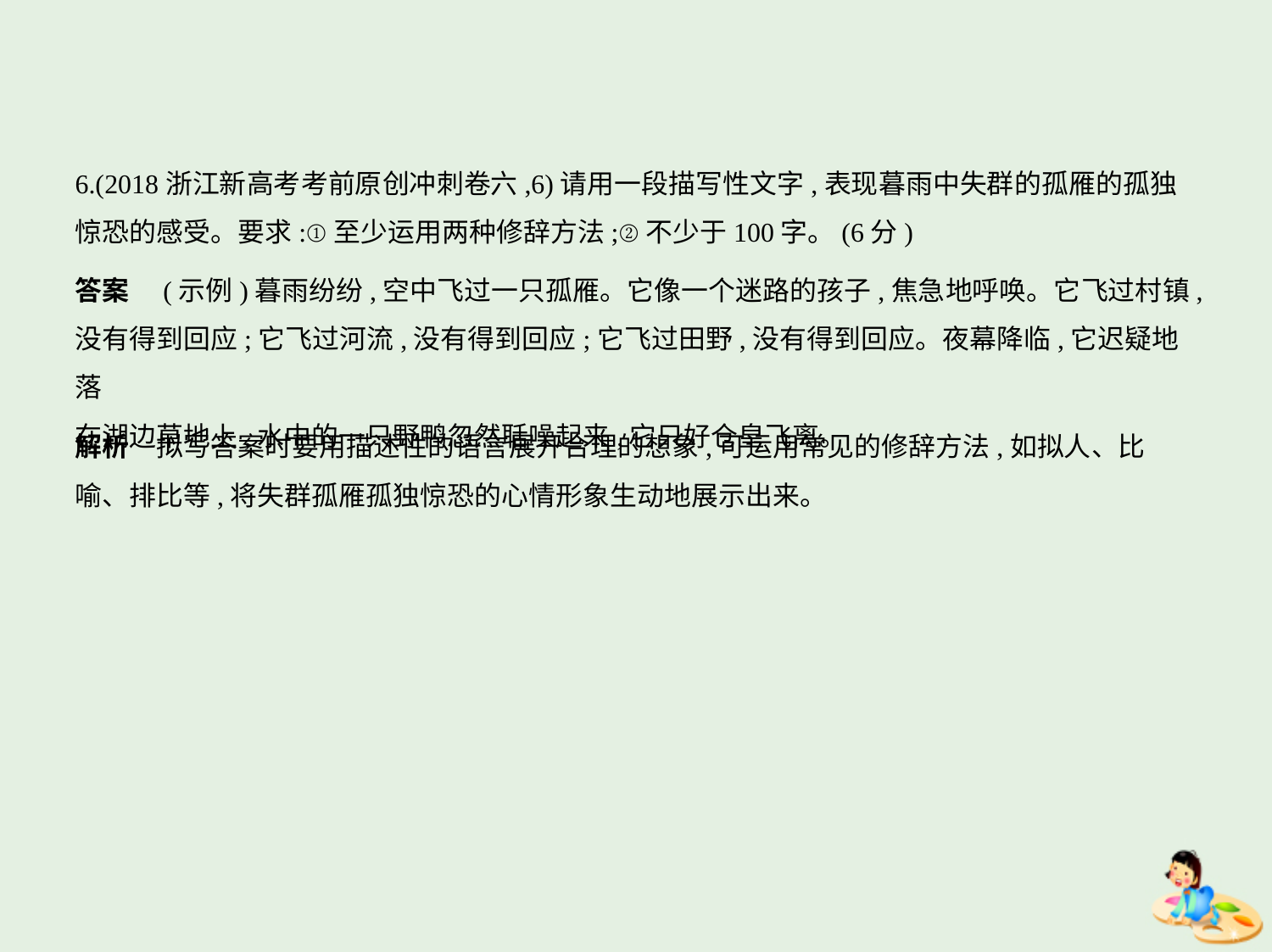

6.(2018浙江新高考考前原创冲刺卷六,6)请用一段描写性文字,表现暮雨中失群的孤雁的孤独
惊恐的感受。要求:①至少运用两种修辞方法;②不少于100字。(6分)
答案　(示例)暮雨纷纷,空中飞过一只孤雁。它像一个迷路的孩子,焦急地呼唤。它飞过村镇,
没有得到回应;它飞过河流,没有得到回应;它飞过田野,没有得到回应。夜幕降临,它迟疑地落
在湖边草地上,水中的一只野鸭忽然聒噪起来,它只好仓皇飞离。
解析　拟写答案时要用描述性的语言展开合理的想象,可运用常见的修辞方法,如拟人、比
喻、排比等,将失群孤雁孤独惊恐的心情形象生动地展示出来。